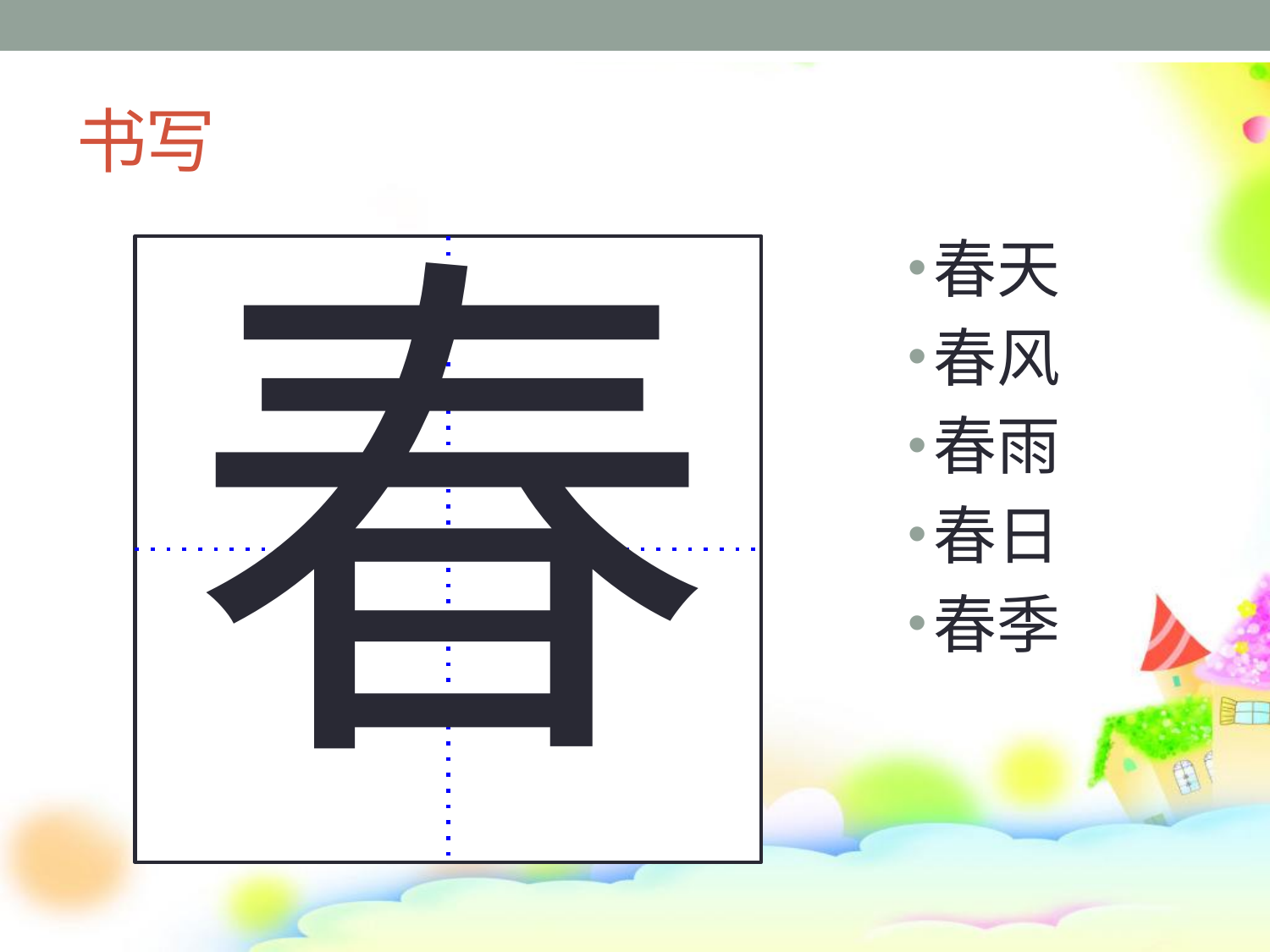

# 书写
春
春天
春风
春雨
春日
春季